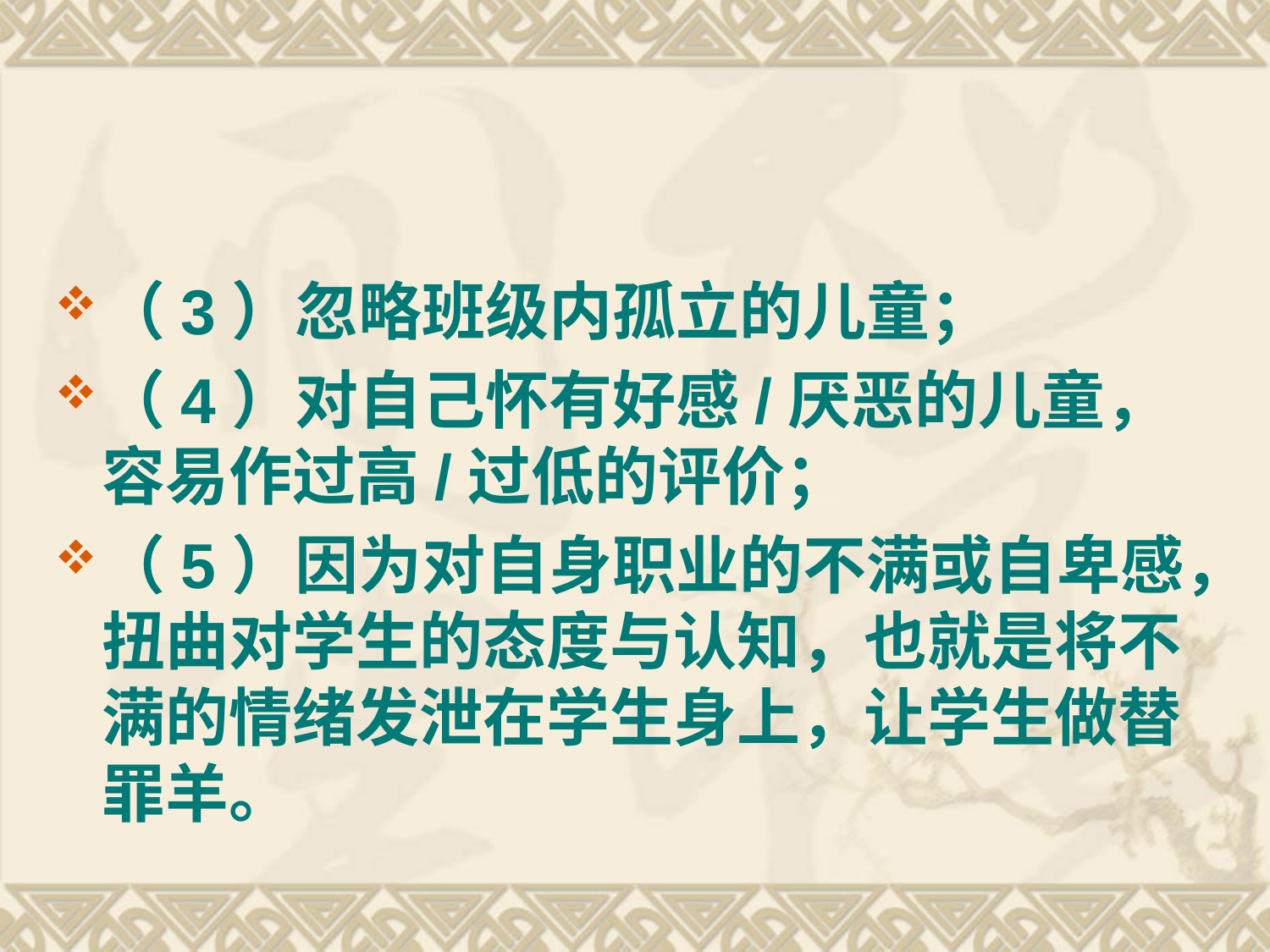

#
（3）忽略班级内孤立的儿童；
（4）对自己怀有好感/厌恶的儿童，容易作过高/过低的评价；
（5）因为对自身职业的不满或自卑感，扭曲对学生的态度与认知，也就是将不满的情绪发泄在学生身上，让学生做替罪羊。